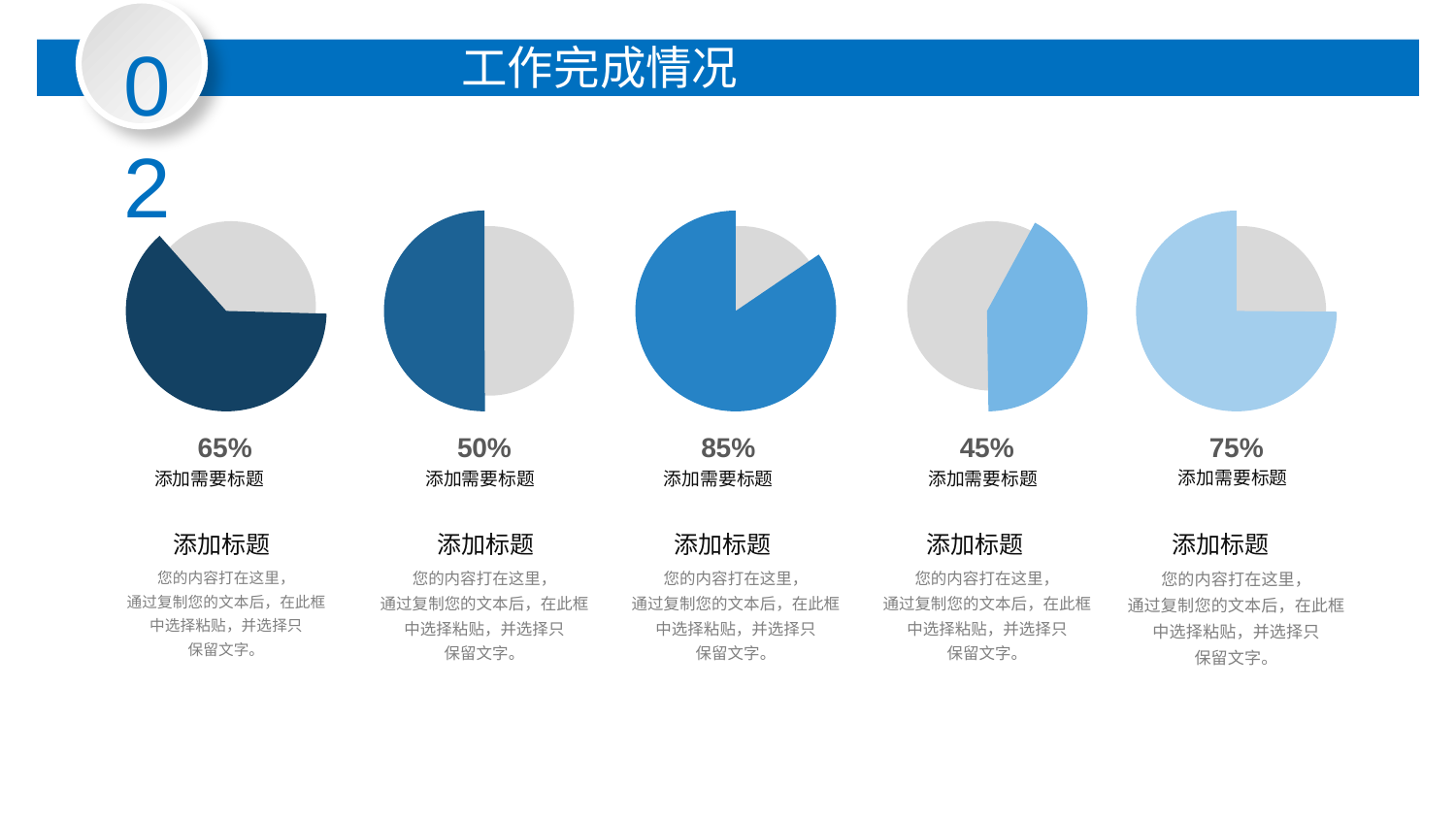

02
工作完成情况

65%
添加需要标题
50%
添加需要标题
85%
添加需要标题
45%
添加需要标题
75%
添加需要标题
添加标题
您的内容打在这里，
通过复制您的文本后，在此框
中选择粘贴，并选择只
保留文字。
添加标题
您的内容打在这里，
通过复制您的文本后，在此框
中选择粘贴，并选择只
保留文字。
添加标题
您的内容打在这里，
通过复制您的文本后，在此框
中选择粘贴，并选择只
保留文字。
添加标题
您的内容打在这里，
通过复制您的文本后，在此框
中选择粘贴，并选择只
保留文字。
添加标题
您的内容打在这里，
通过复制您的文本后，在此框
中选择粘贴，并选择只
保留文字。